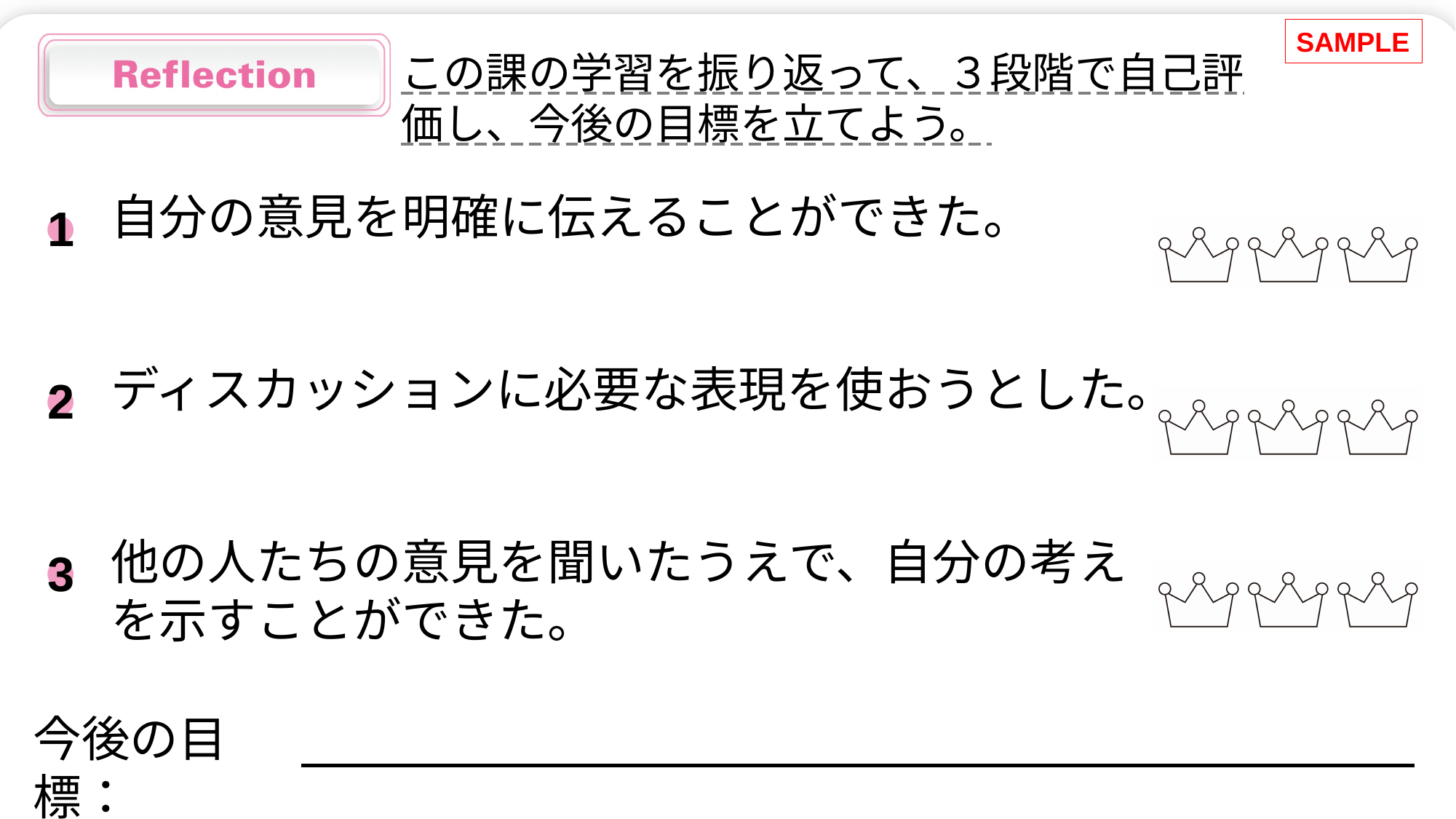

SAMPLE
1
●
自分の意見を明確に伝えることができた。
ディスカッションに必要な表現を使おうとした。
●
2
●
3
他の人たちの意見を聞いたうえで、自分の考えを示すことができた。